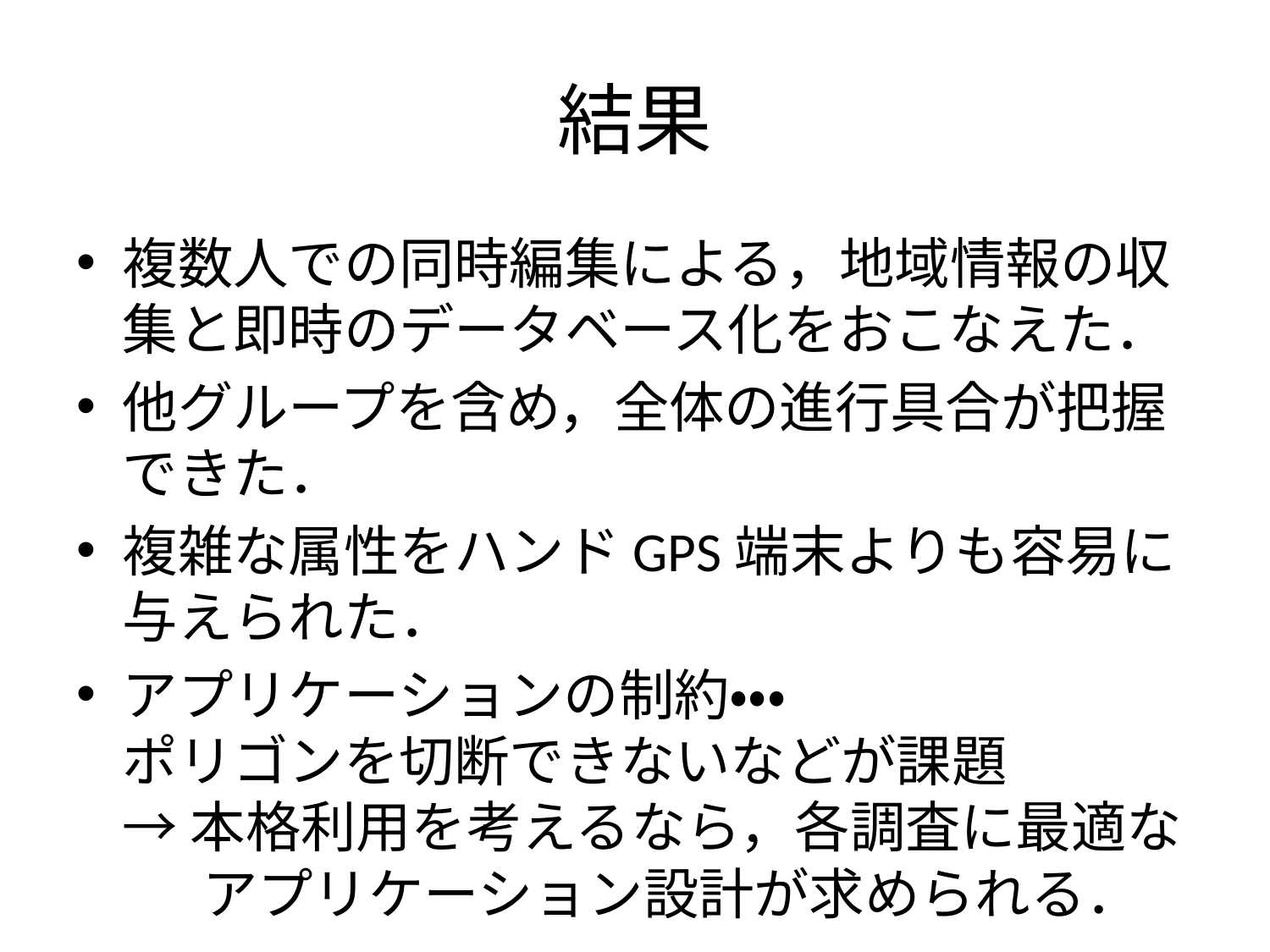

# 結果
複数人での同時編集による，地域情報の収集と即時のデータベース化をおこなえた．
他グループを含め，全体の進行具合が把握できた．
複雑な属性をハンドGPS端末よりも容易に与えられた．
アプリケーションの制約・・・
ポリゴンを切断できないなどが課題
→ 本格利用を考えるなら，各調査に最適な
　  アプリケーション設計が求められる．